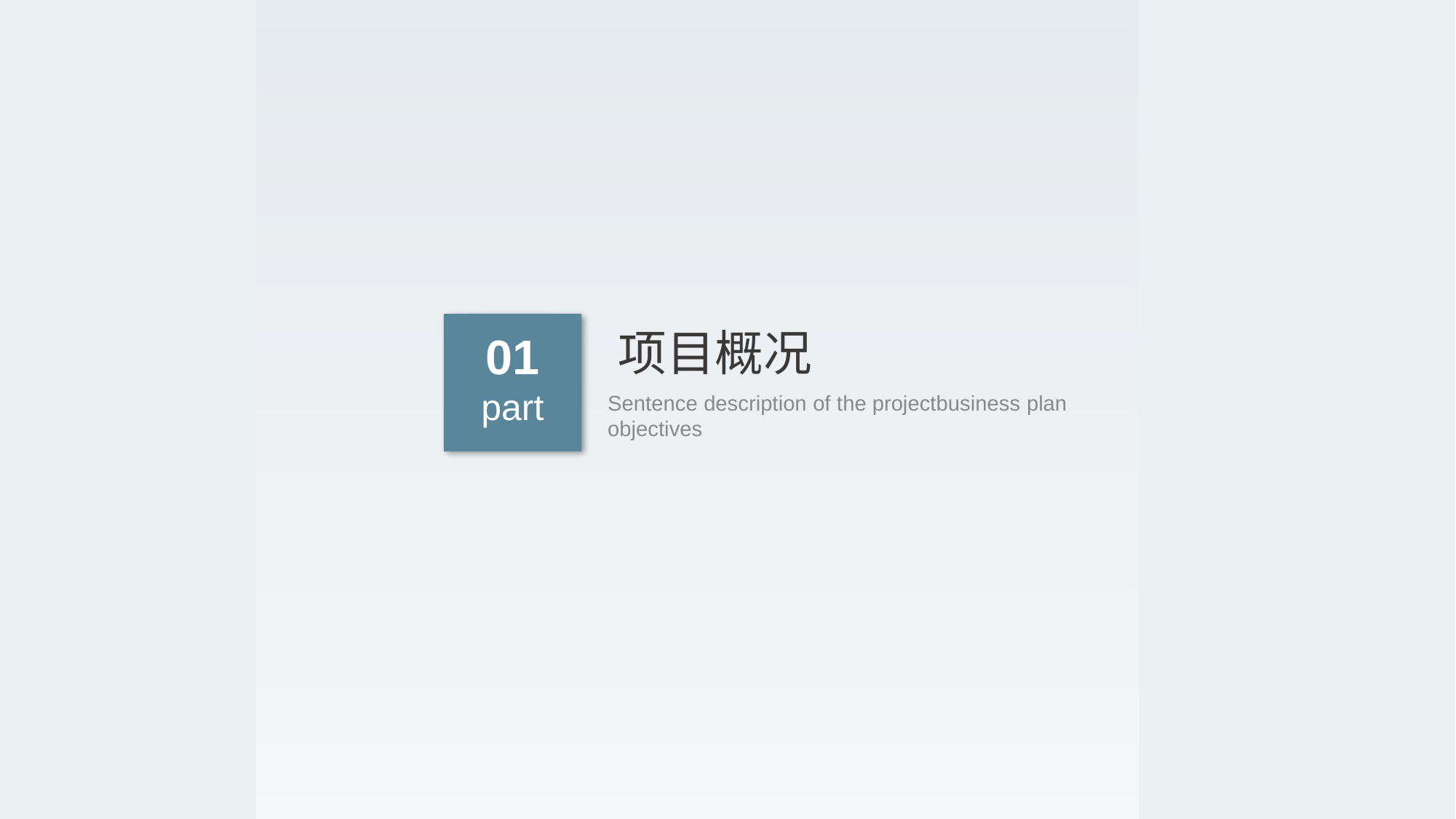

项目概况

01
part
Sentence description of the projectbusiness plan objectives